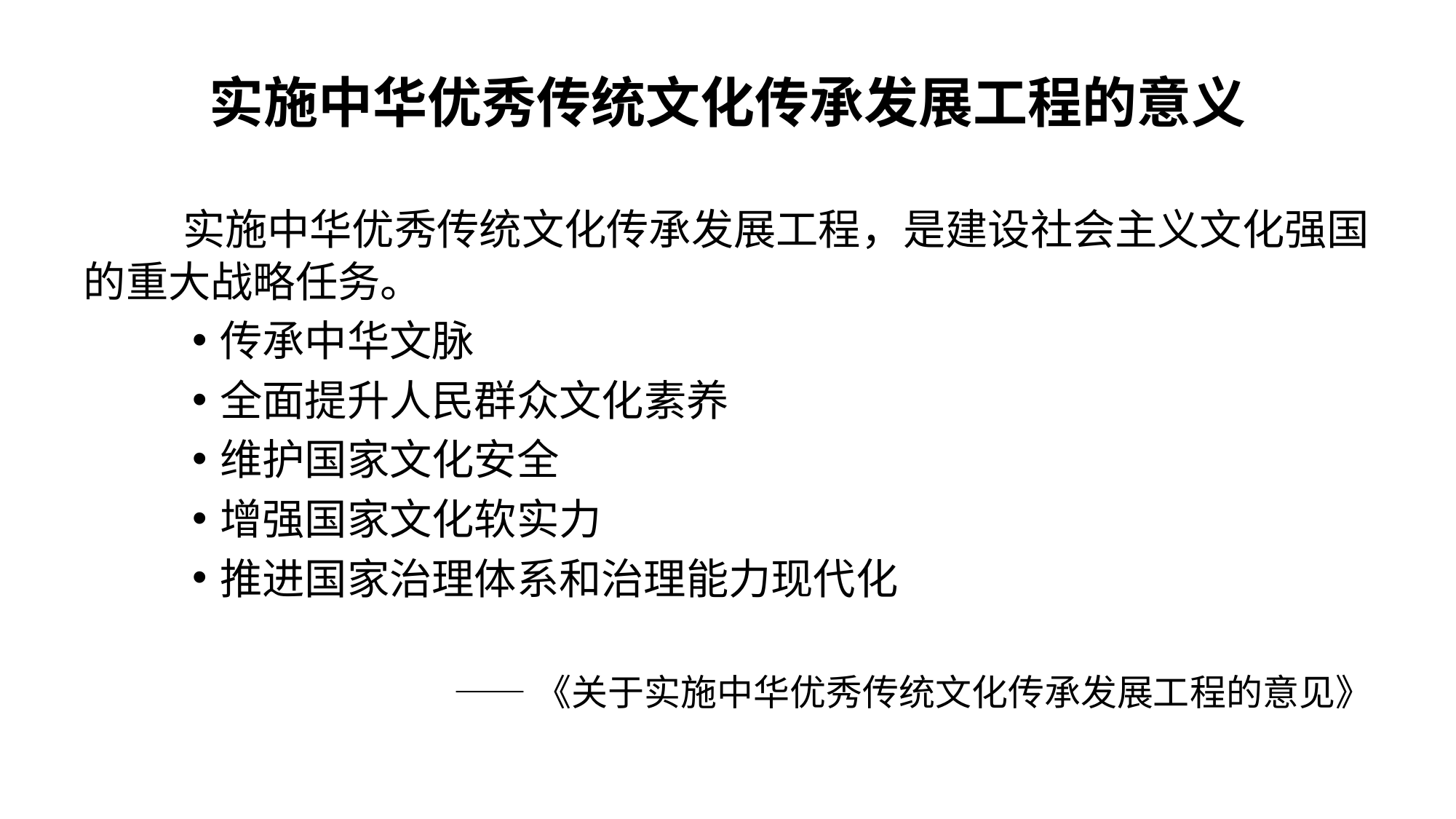

# 实施中华优秀传统文化传承发展工程的意义
        实施中华优秀传统文化传承发展工程，是建设社会主义文化强国的重大战略任务。
传承中华文脉
全面提升人民群众文化素养
维护国家文化安全
增强国家文化软实力
推进国家治理体系和治理能力现代化

——《关于实施中华优秀传统文化传承发展工程的意见》